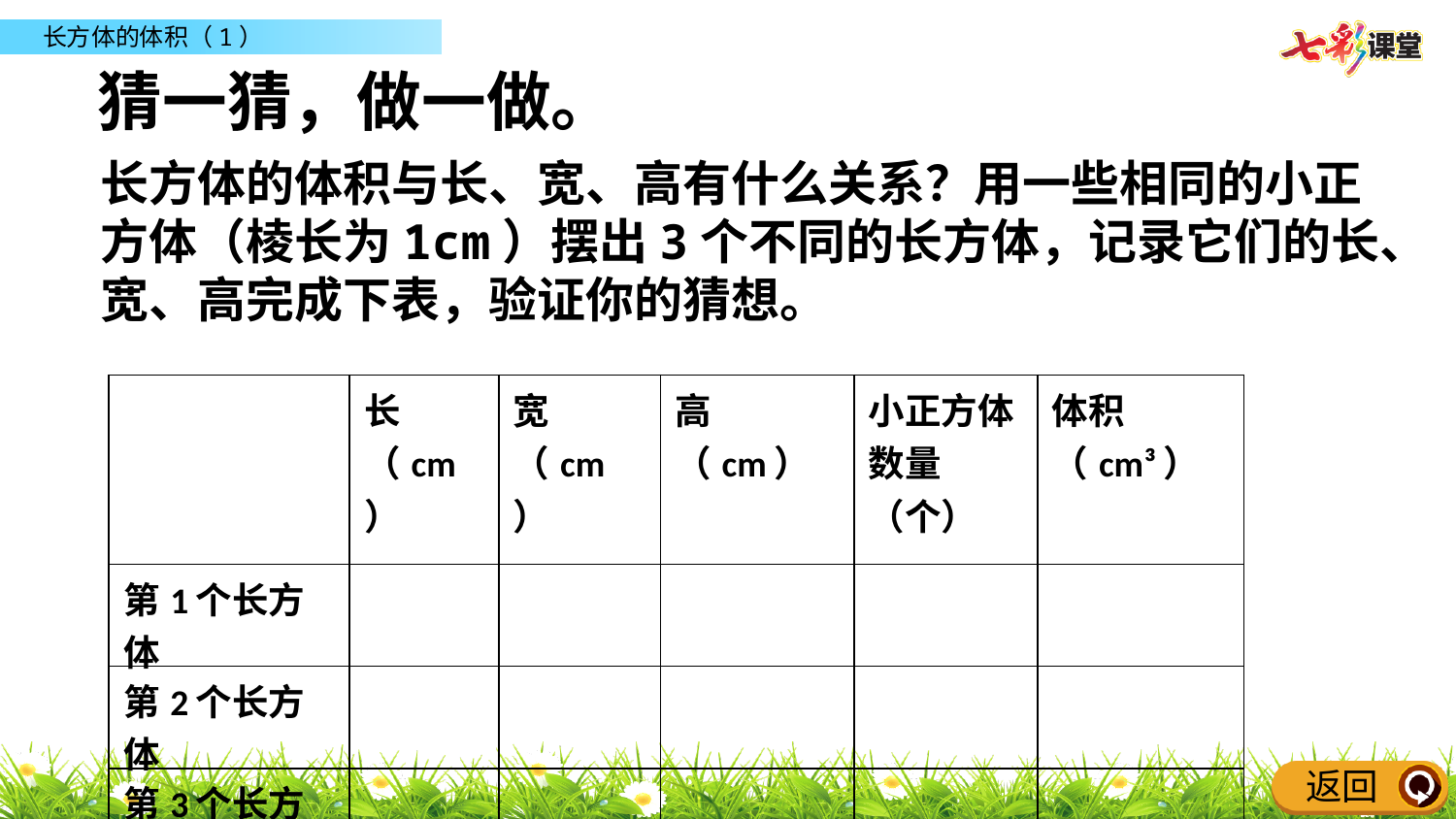

猜一猜，做一做。
长方体的体积与长、宽、高有什么关系？用一些相同的小正方体（棱长为1cm）摆出3个不同的长方体，记录它们的长、宽、高完成下表，验证你的猜想。
|  | 长（cm） | 宽（cm） | 高（cm） | 小正方体数量（个） | 体积（cm³） |
| --- | --- | --- | --- | --- | --- |
| 第1个长方体 |  |  |  |  |  |
| 第2个长方体 |  |  |  |  |  |
| 第3个长方体 |  |  |  |  |  |